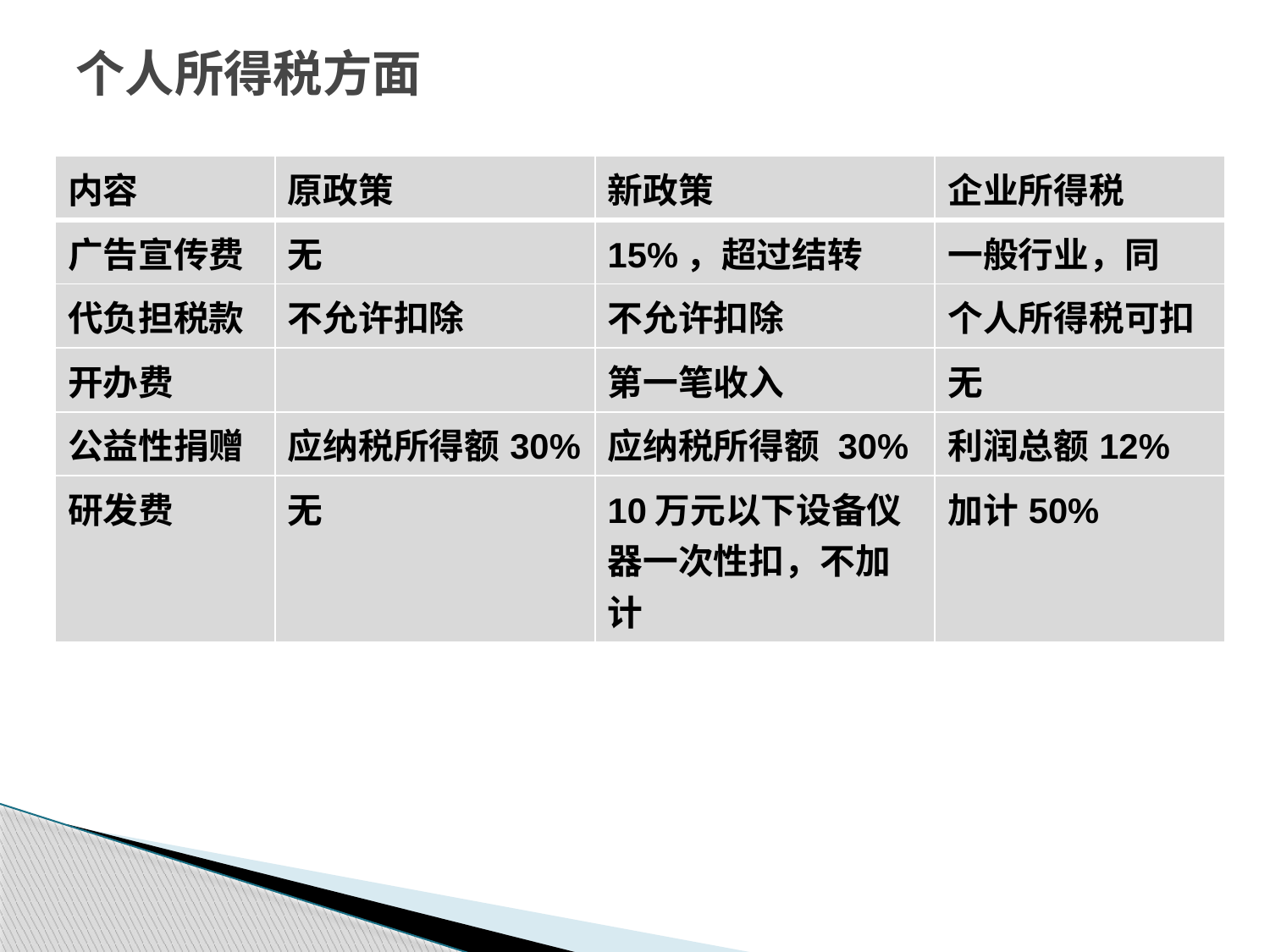

# 个人所得税方面
| 内容 | 原政策 | 新政策 | 企业所得税 |
| --- | --- | --- | --- |
| 广告宣传费 | 无 | 15%，超过结转 | 一般行业，同 |
| 代负担税款 | 不允许扣除 | 不允许扣除 | 个人所得税可扣 |
| 开办费 |  | 第一笔收入 | 无 |
| 公益性捐赠 | 应纳税所得额30% | 应纳税所得额 30% | 利润总额12% |
| 研发费 | 无 | 10万元以下设备仪器一次性扣，不加计 | 加计50% |